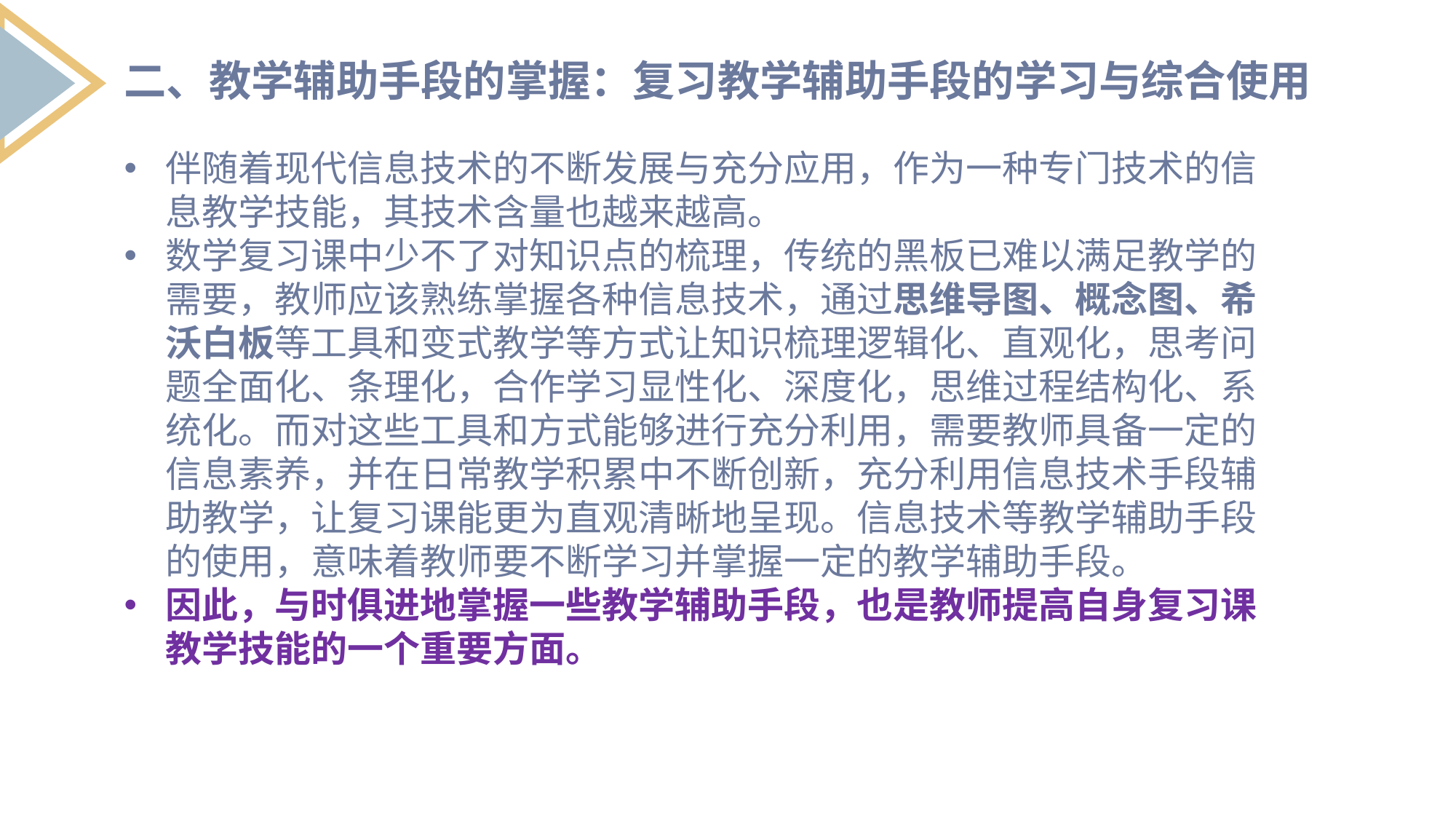

二、教学辅助手段的掌握：复习教学辅助手段的学习与综合使用
伴随着现代信息技术的不断发展与充分应用，作为一种专门技术的信息教学技能，其技术含量也越来越高。
数学复习课中少不了对知识点的梳理，传统的黑板已难以满足教学的需要，教师应该熟练掌握各种信息技术，通过思维导图、概念图、希沃白板等工具和变式教学等方式让知识梳理逻辑化、直观化，思考问题全面化、条理化，合作学习显性化、深度化，思维过程结构化、系统化。而对这些工具和方式能够进行充分利用，需要教师具备一定的信息素养，并在日常教学积累中不断创新，充分利用信息技术手段辅助教学，让复习课能更为直观清晰地呈现。信息技术等教学辅助手段的使用，意味着教师要不断学习并掌握一定的教学辅助手段。
因此，与时俱进地掌握一些教学辅助手段，也是教师提高自身复习课教学技能的一个重要方面。